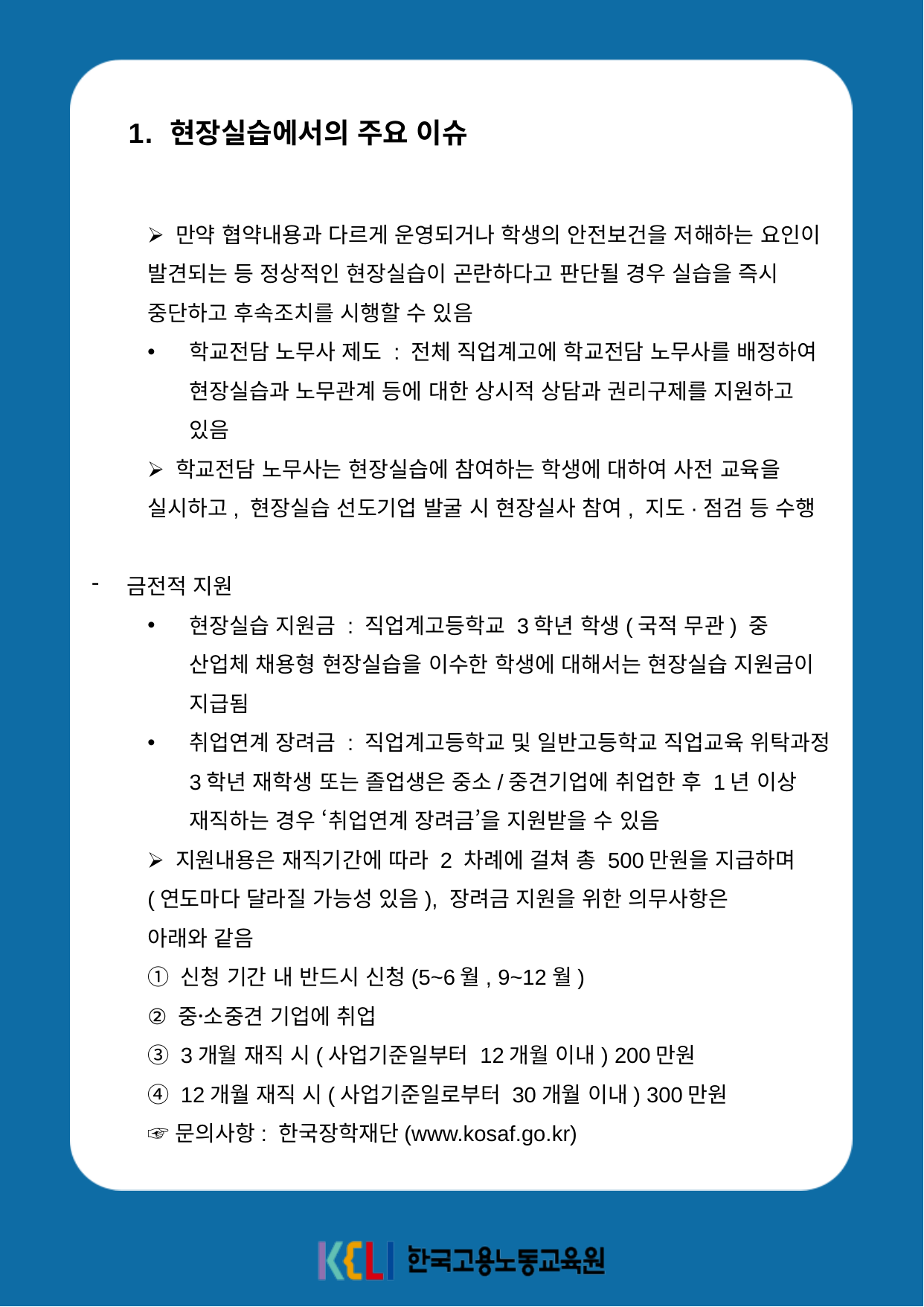

현장실습에서의 주요 이슈
⮚ 만약 협약내용과 다르게 운영되거나 학생의 안전보건을 저해하는 요인이 발견되는 등 정상적인 현장실습이 곤란하다고 판단될 경우 실습을 즉시 중단하고 후속조치를 시행할 수 있음
학교전담 노무사 제도 : 전체 직업계고에 학교전담 노무사를 배정하여 현장실습과 노무관계 등에 대한 상시적 상담과 권리구제를 지원하고 있음
⮚ 학교전담 노무사는 현장실습에 참여하는 학생에 대하여 사전 교육을 실시하고, 현장실습 선도기업 발굴 시 현장실사 참여, 지도·점검 등 수행

금전적 지원
현장실습 지원금 : 직업계고등학교 3학년 학생(국적 무관) 중 산업체 채용형 현장실습을 이수한 학생에 대해서는 현장실습 지원금이
지급됨
취업연계 장려금 : 직업계고등학교 및 일반고등학교 직업교육 위탁과정 3학년 재학생 또는 졸업생은 중소/중견기업에 취업한 후 1년 이상 재직하는 경우 ‘취업연계 장려금’을 지원받을 수 있음
⮚ 지원내용은 재직기간에 따라 2 차례에 걸쳐 총 500만원을 지급하며 (연도마다 달라질 가능성 있음), 장려금 지원을 위한 의무사항은
아래와 같음
① 신청 기간 내 반드시 신청(5~6월, 9~12월)
② 중소〮중견 기업에 취업
③ 3개월 재직 시(사업기준일부터 12개월 이내) 200만원
④ 12개월 재직 시(사업기준일로부터 30개월 이내) 300만원
☞ 문의사항: 한국장학재단(www.kosaf.go.kr)